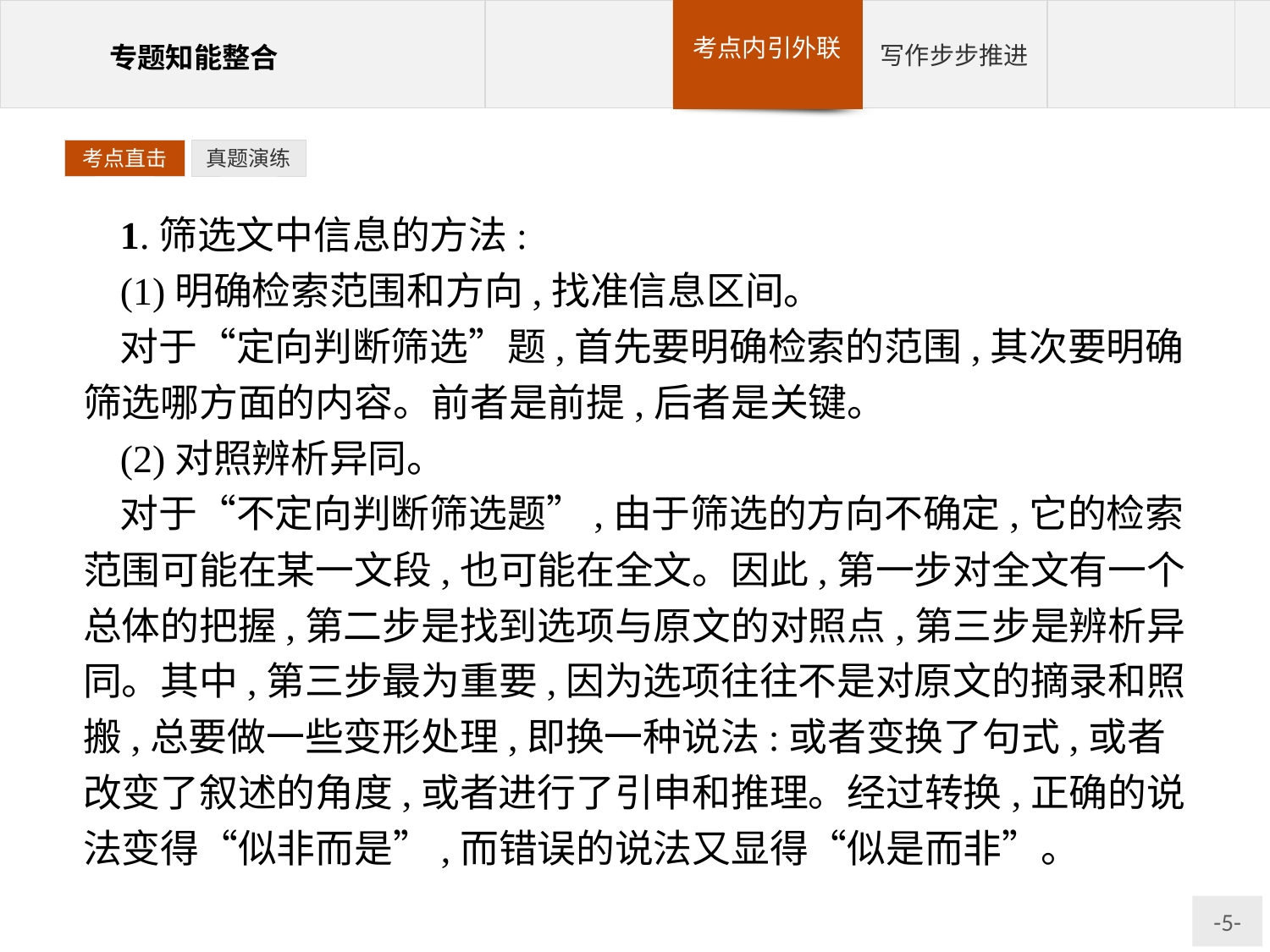

考点直击
真题演练
1.筛选文中信息的方法:
(1)明确检索范围和方向,找准信息区间。
对于“定向判断筛选”题,首先要明确检索的范围,其次要明确筛选哪方面的内容。前者是前提,后者是关键。
(2)对照辨析异同。
对于“不定向判断筛选题”,由于筛选的方向不确定,它的检索范围可能在某一文段,也可能在全文。因此,第一步对全文有一个总体的把握,第二步是找到选项与原文的对照点,第三步是辨析异同。其中,第三步最为重要,因为选项往往不是对原文的摘录和照搬,总要做一些变形处理,即换一种说法:或者变换了句式,或者改变了叙述的角度,或者进行了引申和推理。经过转换,正确的说法变得“似非而是”,而错误的说法又显得“似是而非”。